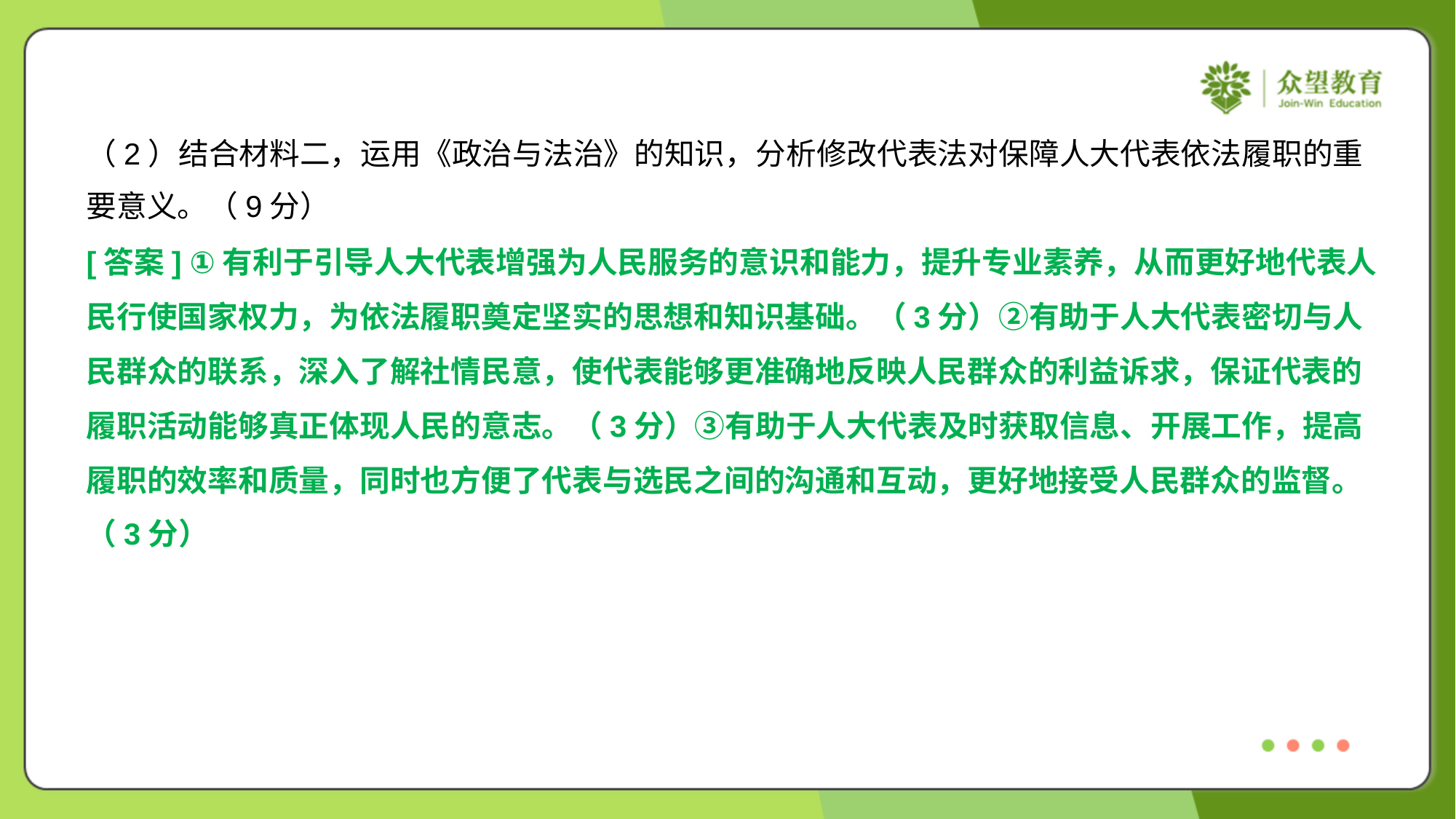

（2）结合材料二，运用《政治与法治》的知识，分析修改代表法对保障人大代表依法履职的重
要意义。（9分）
[答案] ①有利于引导人大代表增强为人民服务的意识和能力，提升专业素养，从而更好地代表人
民行使国家权力，为依法履职奠定坚实的思想和知识基础。（3分）②有助于人大代表密切与人
民群众的联系，深入了解社情民意，使代表能够更准确地反映人民群众的利益诉求，保证代表的
履职活动能够真正体现人民的意志。（3分）③有助于人大代表及时获取信息、开展工作，提高
履职的效率和质量，同时也方便了代表与选民之间的沟通和互动，更好地接受人民群众的监督。
（3分）